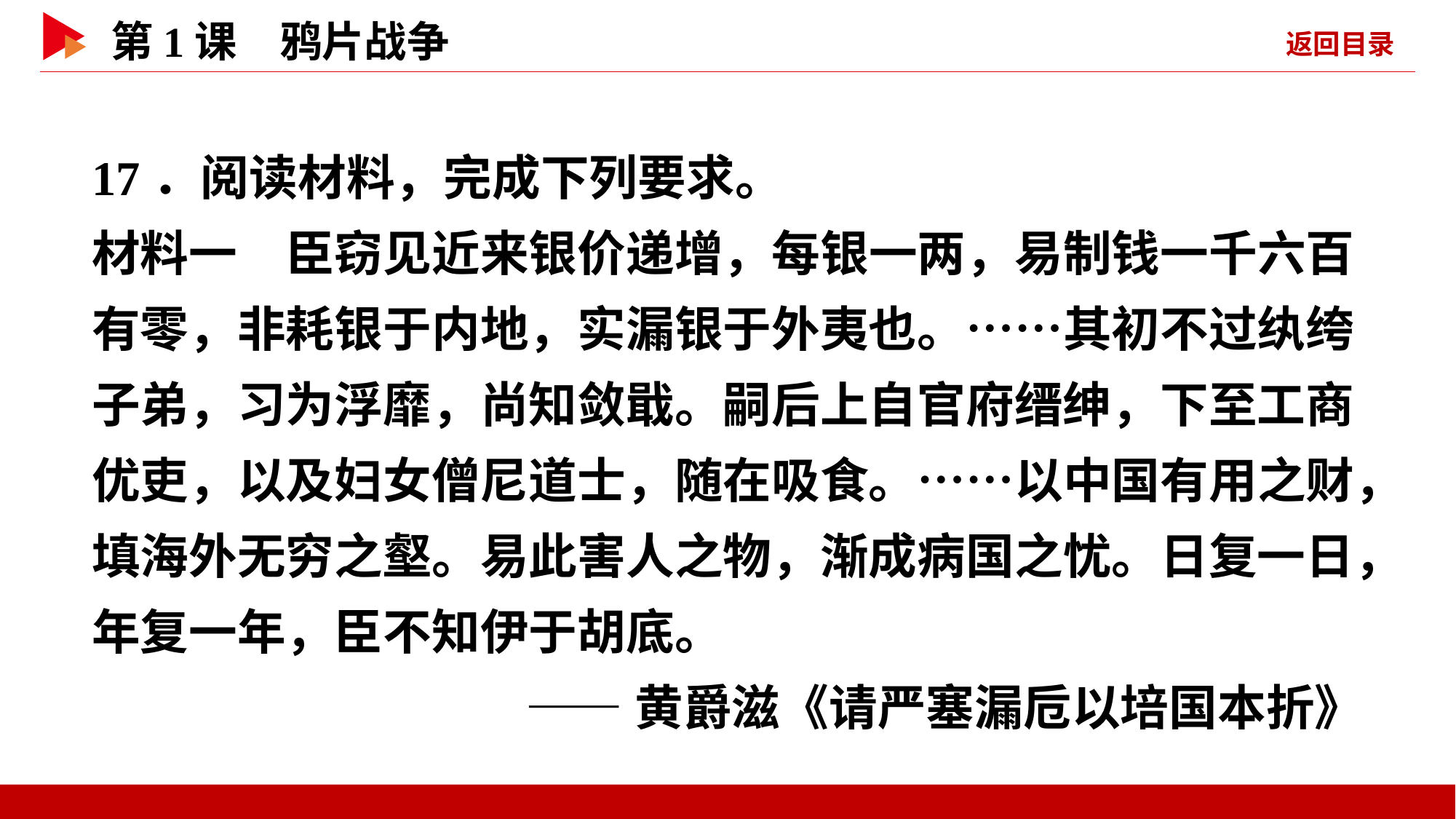

17．阅读材料，完成下列要求。
材料一　臣窃见近来银价递增，每银一两，易制钱一千六百有零，非耗银于内地，实漏银于外夷也。……其初不过纨绔子弟，习为浮靡，尚知敛戢。嗣后上自官府缙绅，下至工商优吏，以及妇女僧尼道士，随在吸食。……以中国有用之财，填海外无穷之壑。易此害人之物，渐成病国之忧。日复一日，年复一年，臣不知伊于胡底。
——黄爵滋《请严塞漏卮以培国本折》